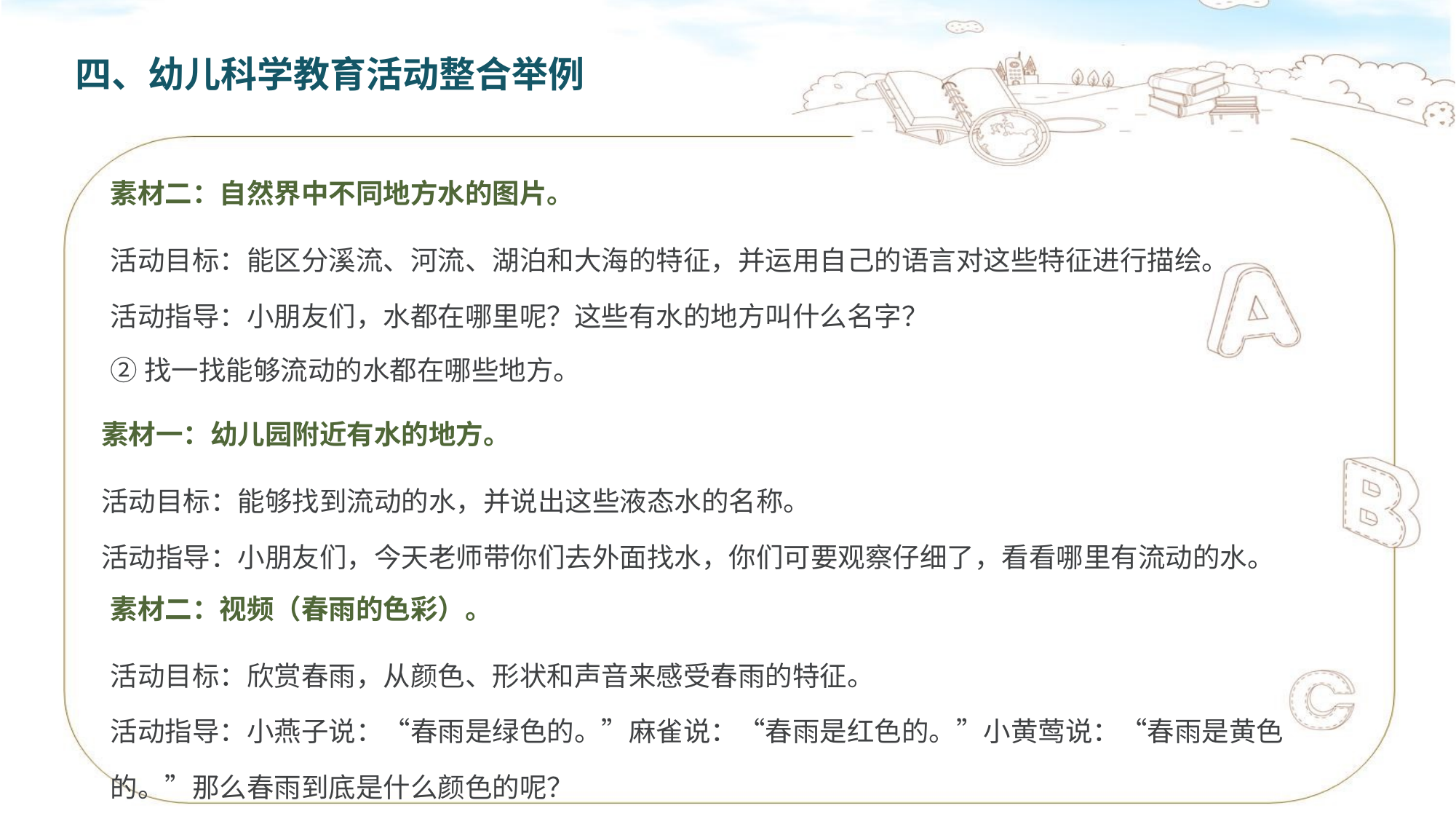

四、幼儿科学教育活动整合举例
素材二：自然界中不同地方水的图片。
活动目标：能区分溪流、河流、湖泊和大海的特征，并运用自己的语言对这些特征进行描绘。
活动指导：小朋友们，水都在哪里呢？这些有水的地方叫什么名字？
②找一找能够流动的水都在哪些地方。
素材一：幼儿园附近有水的地方。
活动目标：能够找到流动的水，并说出这些液态水的名称。
活动指导：小朋友们，今天老师带你们去外面找水，你们可要观察仔细了，看看哪里有流动的水。
素材二：视频（春雨的色彩）。
活动目标：欣赏春雨，从颜色、形状和声音来感受春雨的特征。
活动指导：小燕子说：“春雨是绿色的。”麻雀说：“春雨是红色的。”小黄莺说：“春雨是黄色的。”那么春雨到底是什么颜色的呢？